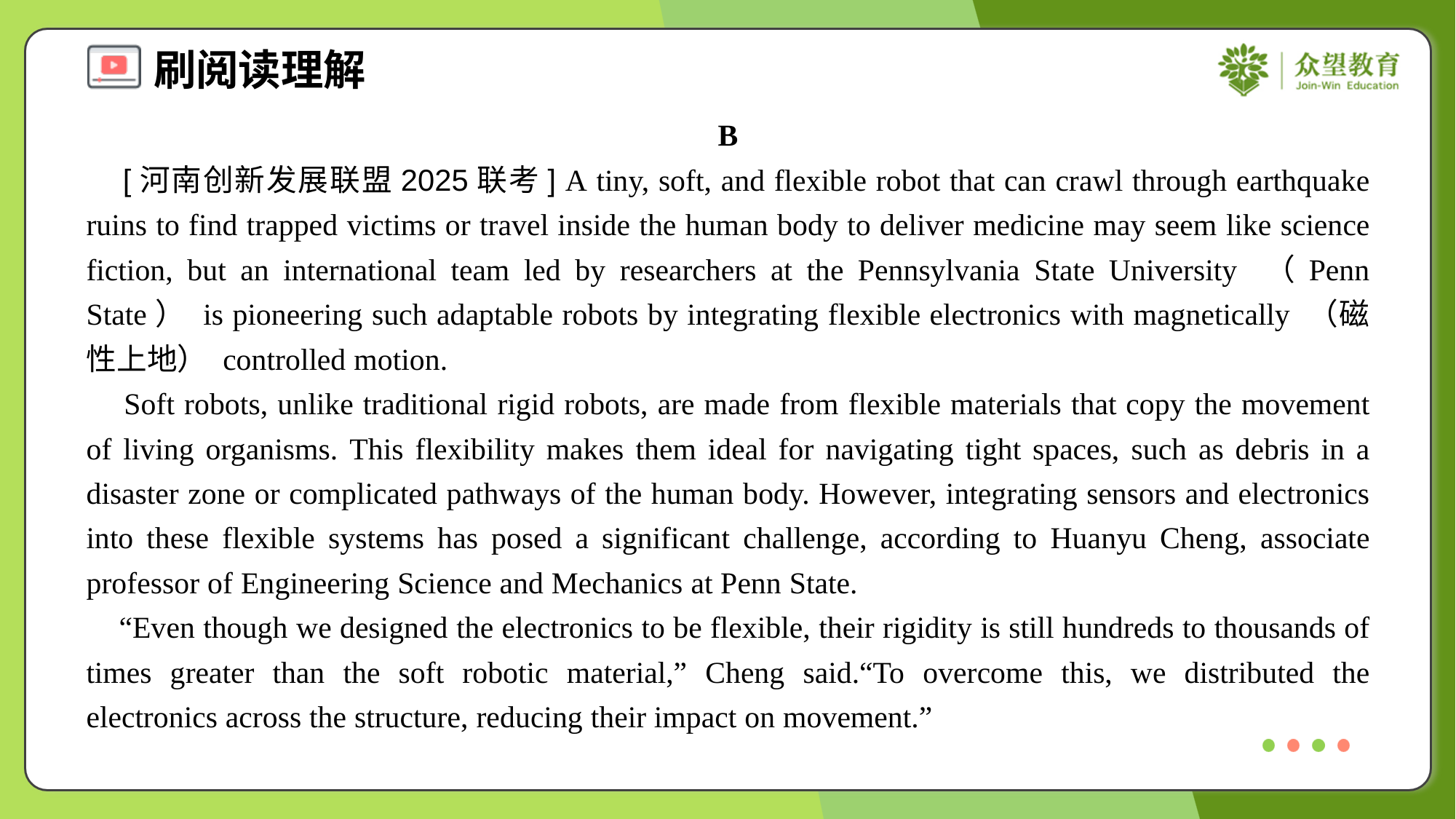

B
    [河南创新发展联盟2025联考] A tiny, soft, and flexible robot that can crawl through earthquake ruins to find trapped victims or travel inside the human body to deliver medicine may seem like science fiction, but an international team led by researchers at the Pennsylvania State University （Penn State） is pioneering such adaptable robots by integrating flexible electronics with magnetically （磁性上地） controlled motion.
    Soft robots, unlike traditional rigid robots, are made from flexible materials that copy the movement of living organisms. This flexibility makes them ideal for navigating tight spaces, such as debris in a disaster zone or complicated pathways of the human body. However, integrating sensors and electronics into these flexible systems has posed a significant challenge, according to Huanyu Cheng, associate professor of Engineering Science and Mechanics at Penn State.
    “Even though we designed the electronics to be flexible, their rigidity is still hundreds to thousands of times greater than the soft robotic material,” Cheng said.“To overcome this, we distributed the electronics across the structure, reducing their impact on movement.”